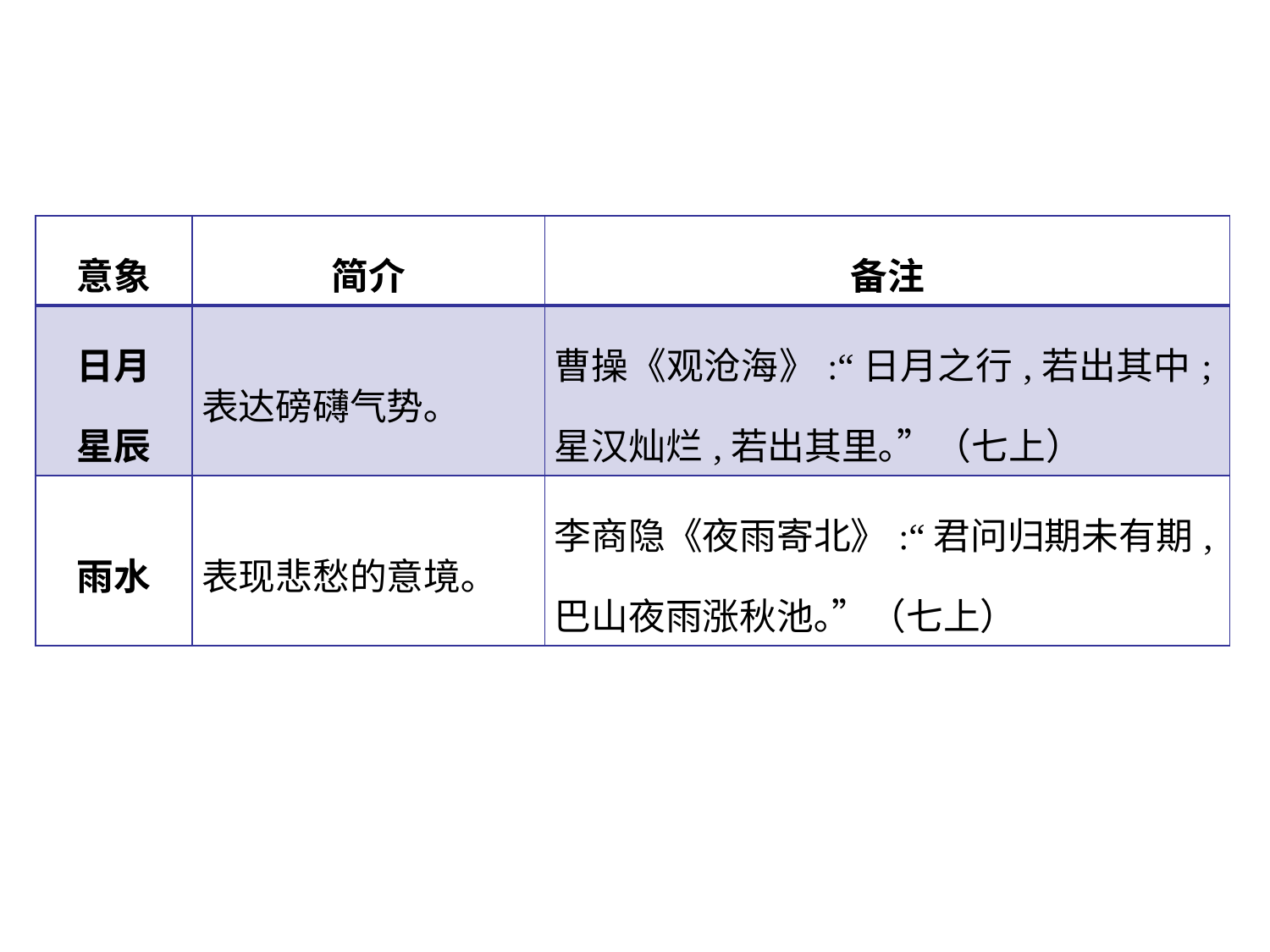

| 意象 | 简介 | 备注 |
| --- | --- | --- |
| 日月 星辰 | 表达磅礴气势｡ | 曹操《观沧海》:“日月之行,若出其中;星汉灿烂,若出其里｡”（七上） |
| 雨水 | 表现悲愁的意境｡ | 李商隐《夜雨寄北》:“君问归期未有期,巴山夜雨涨秋池｡”（七上） |